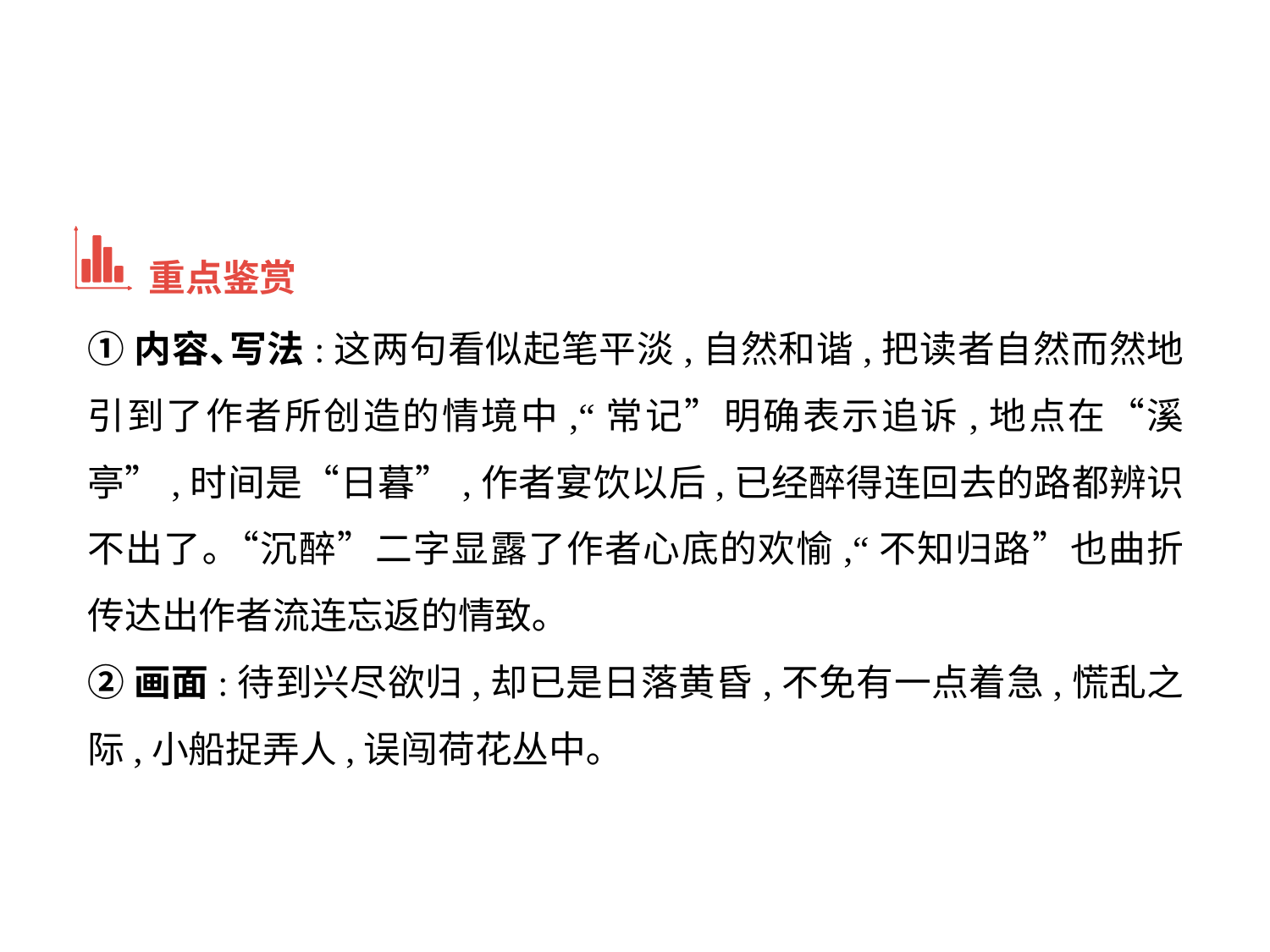

重点鉴赏
①内容､写法:这两句看似起笔平淡,自然和谐,把读者自然而然地引到了作者所创造的情境中,“常记”明确表示追诉,地点在“溪亭”,时间是“日暮”,作者宴饮以后,已经醉得连回去的路都辨识不出了｡“沉醉”二字显露了作者心底的欢愉,“不知归路”也曲折传达出作者流连忘返的情致｡
②画面:待到兴尽欲归,却已是日落黄昏,不免有一点着急,慌乱之际,小船捉弄人,误闯荷花丛中｡